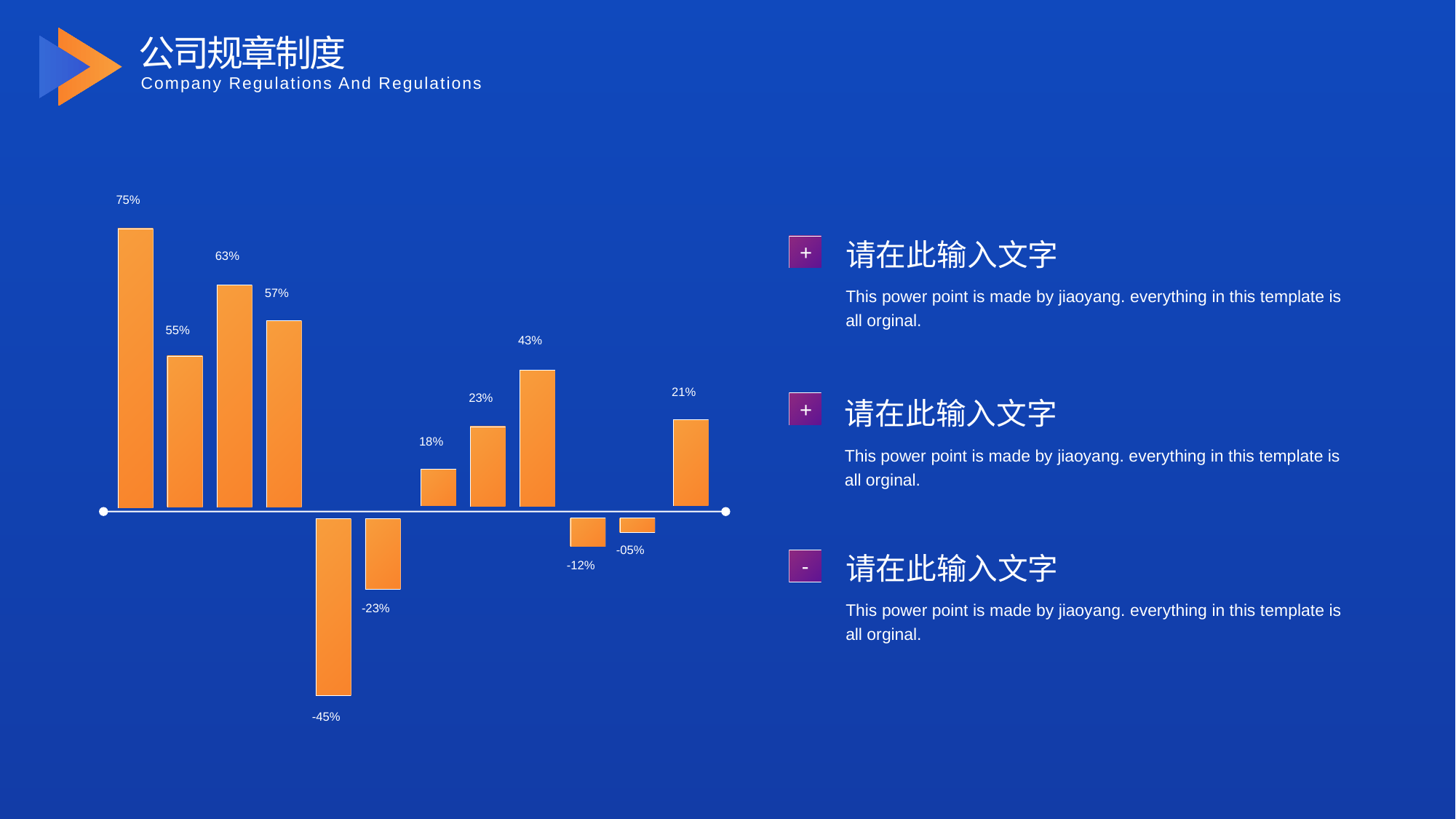

公司规章制度

Company Regulations And Regulations
75%

63%
57%
55%
43%
21%
23%
18%

-05%
-12%
-23%
-45%
请在此输入文字
This power point is made by jiaoyang. everything in this template is all orginal.
+
请在此输入文字
This power point is made by jiaoyang. everything in this template is all orginal.
+
请在此输入文字
This power point is made by jiaoyang. everything in this template is all orginal.
-